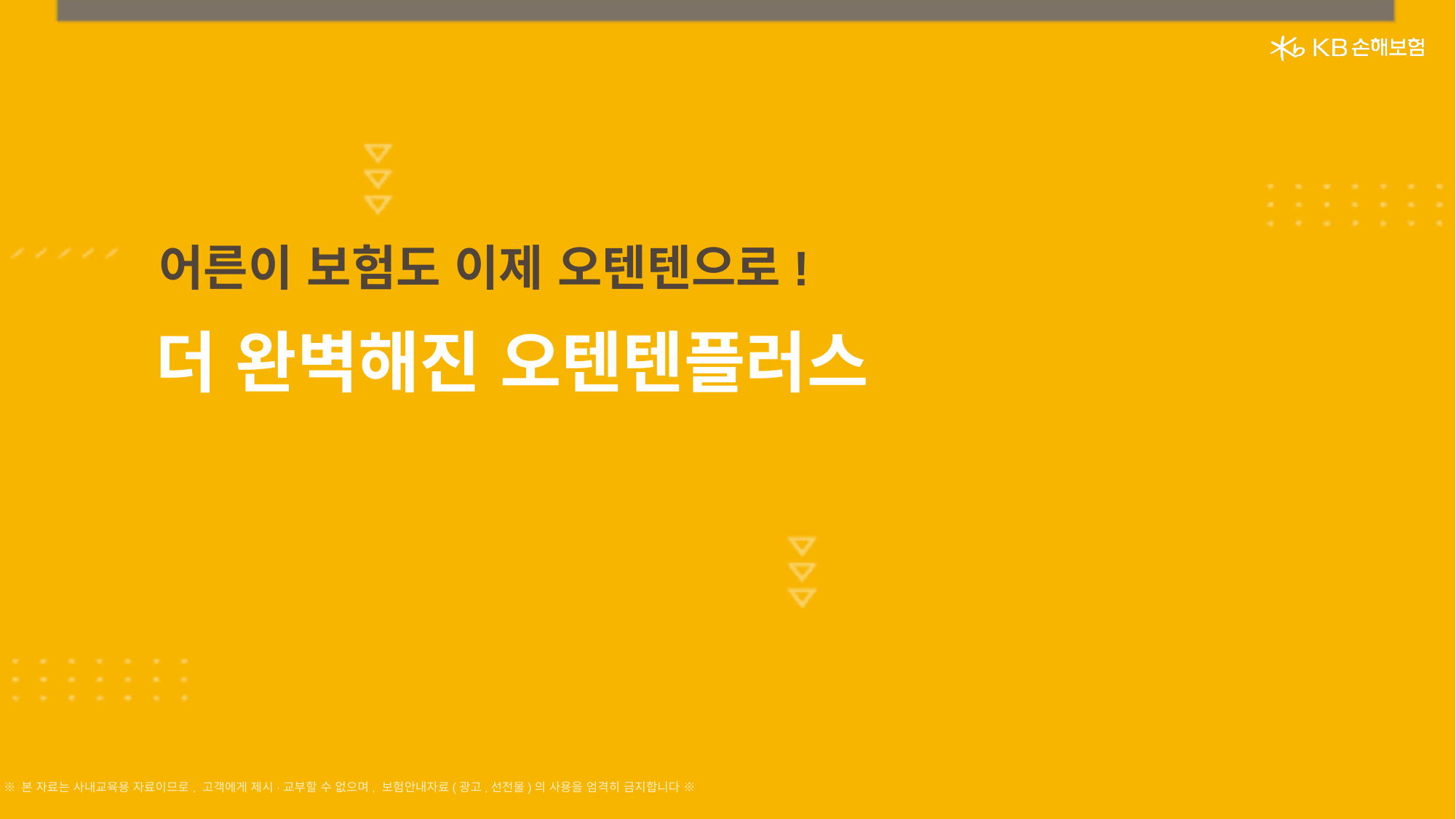

어른이 보험도 이제 오텐텐으로!
더 완벽해진 오텐텐플러스